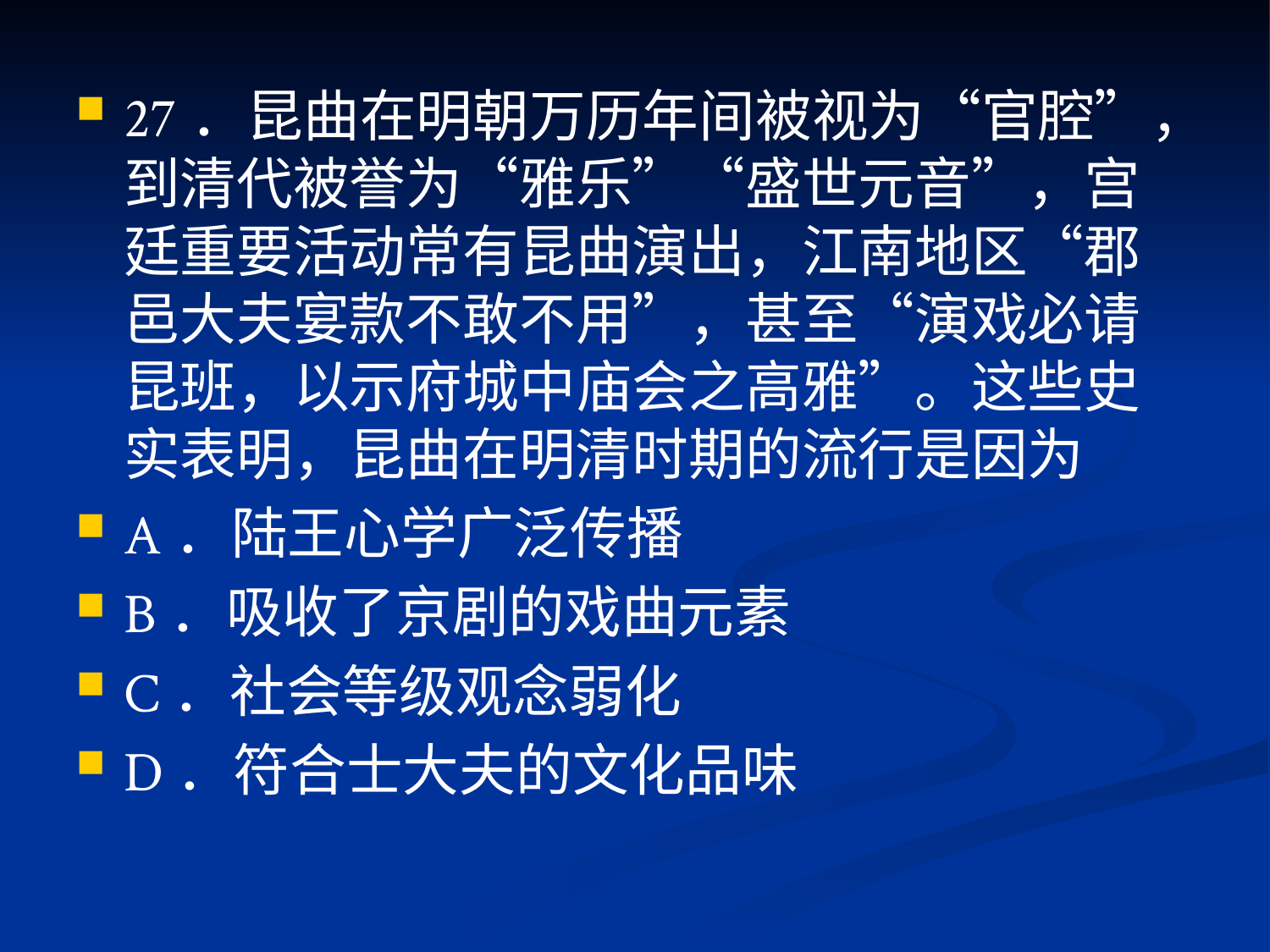

27．昆曲在明朝万历年间被视为“官腔”，到清代被誉为“雅乐”“盛世元音”，宫廷重要活动常有昆曲演出，江南地区“郡邑大夫宴款不敢不用”，甚至“演戏必请昆班，以示府城中庙会之高雅”。这些史实表明，昆曲在明清时期的流行是因为
A．陆王心学广泛传播
B．吸收了京剧的戏曲元素
C．社会等级观念弱化
D．符合士大夫的文化品味